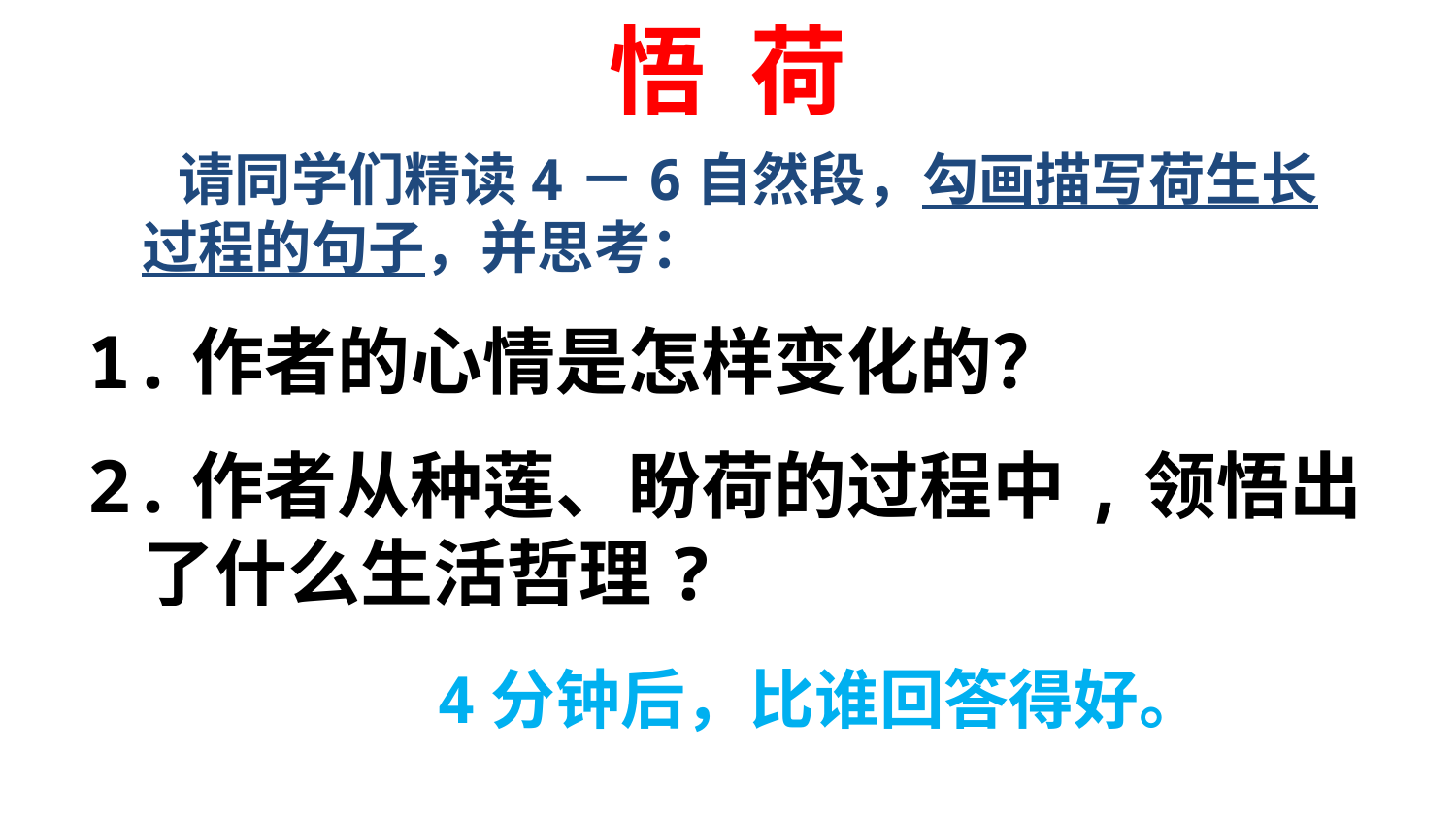

# 悟  荷
      请同学们精读4－6自然段，勾画描写荷生长过程的句子，并思考：
1.作者的心情是怎样变化的？
2.作者从种莲、盼荷的过程中,领悟出了什么生活哲理?
        4分钟后，比谁回答得好。